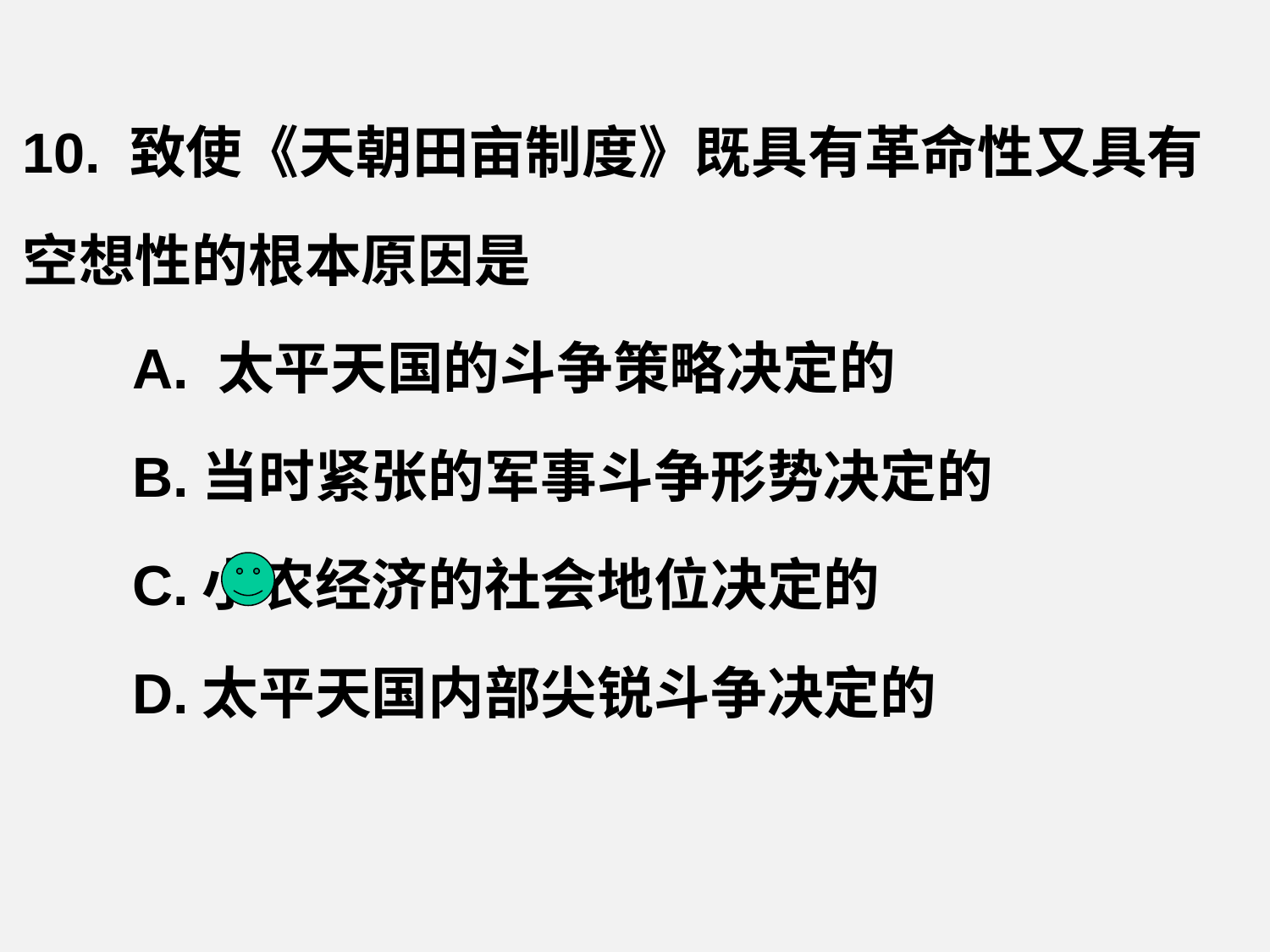

10. 致使《天朝田亩制度》既具有革命性又具有空想性的根本原因是
       A. 太平天国的斗争策略决定的
       B.当时紧张的军事斗争形势决定的
       C.小农经济的社会地位决定的
       D.太平天国内部尖锐斗争决定的